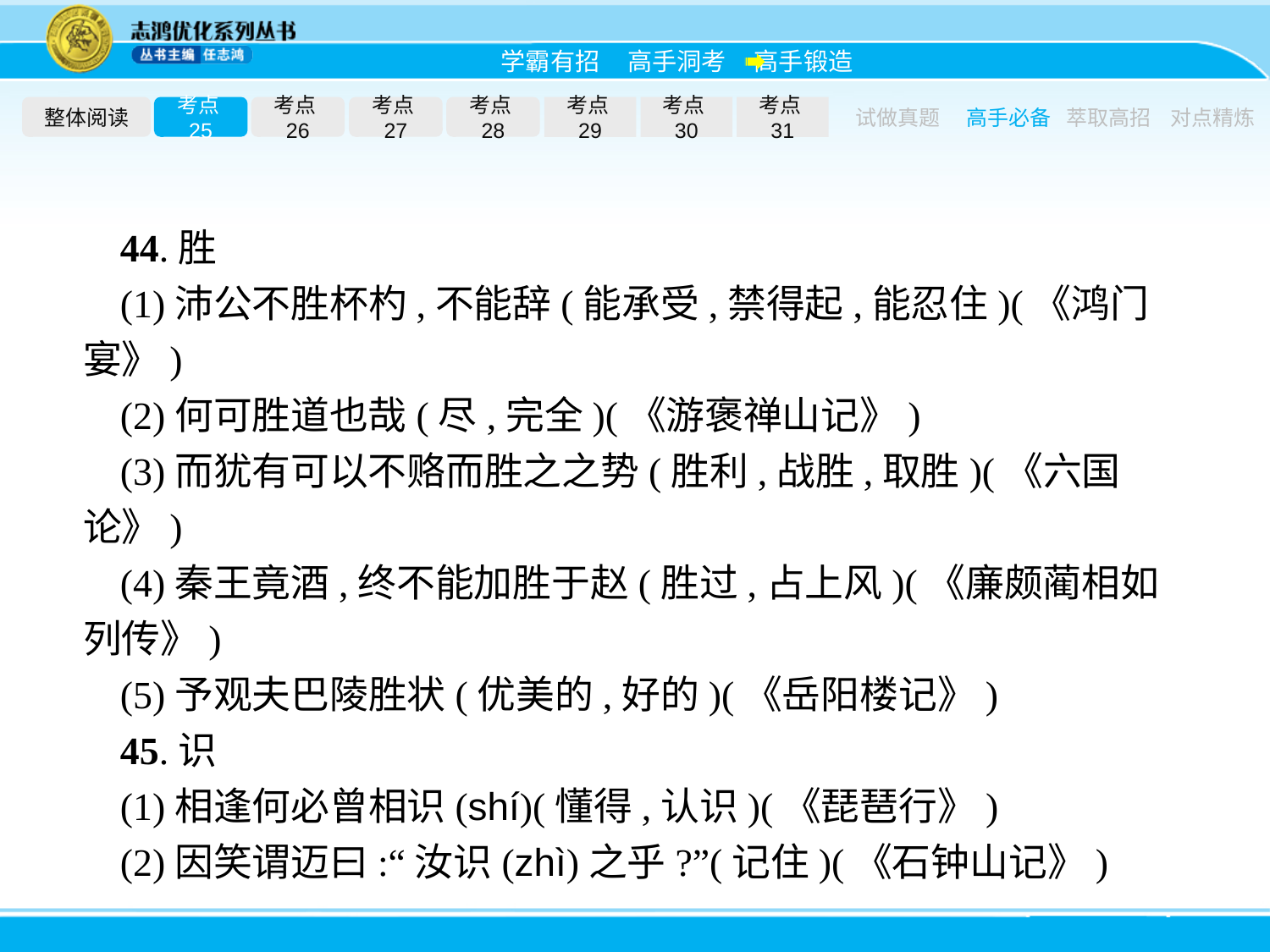

整体阅读
考点25
考点26
考点27
考点28
考点29
考点30
考点31
试做真题
高手必备
萃取高招
对点精炼
44.胜
(1)沛公不胜杯杓,不能辞(能承受,禁得起,能忍住)(《鸿门宴》)
(2)何可胜道也哉(尽,完全)(《游褒禅山记》)
(3)而犹有可以不赂而胜之之势(胜利,战胜,取胜)(《六国论》)
(4)秦王竟酒,终不能加胜于赵(胜过,占上风)(《廉颇蔺相如列传》)
(5)予观夫巴陵胜状(优美的,好的)(《岳阳楼记》)
45.识
(1)相逢何必曾相识(shí)(懂得,认识)(《琵琶行》)
(2)因笑谓迈曰:“汝识(zhì)之乎?”(记住)(《石钟山记》)